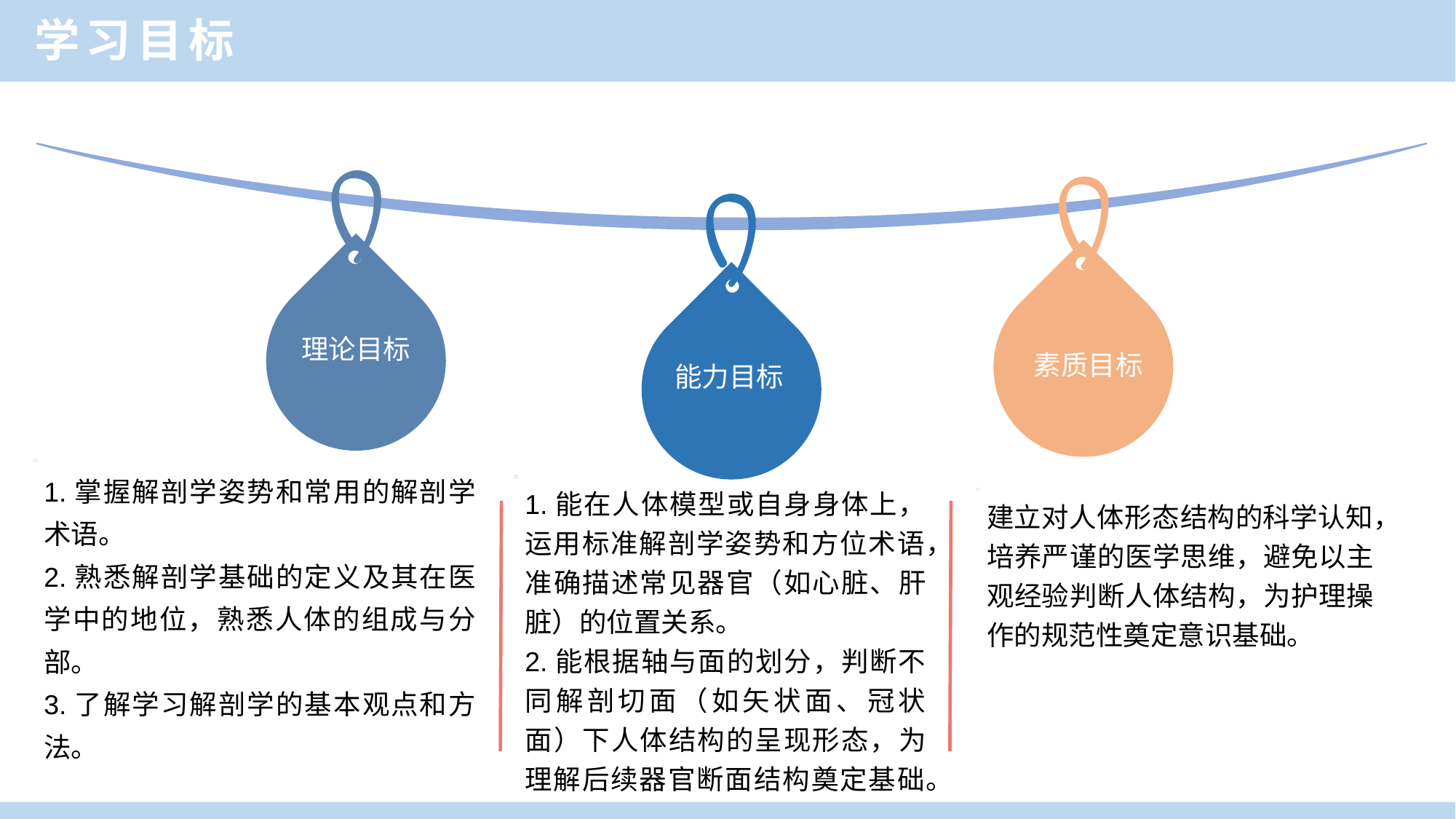

学习目标

理论目标

素质目标

能力目标
1.掌握解剖学姿势和常用的解剖学术语。
2.熟悉解剖学基础的定义及其在医学中的地位，熟悉人体的组成与分部。
3.了解学习解剖学的基本观点和方法。
1.能在人体模型或自身身体上，运用标准解剖学姿势和方位术语，准确描述常见器官（如心脏、肝脏）的位置关系。​
2.能根据轴与面的划分，判断不同解剖切面（如矢状面、冠状面）下人体结构的呈现形态，为理解后续器官断面结构奠定基础。
建立对人体形态结构的科学认知，培养严谨的医学思维，避免以主观经验判断人体结构，为护理操作的规范性奠定意识基础。